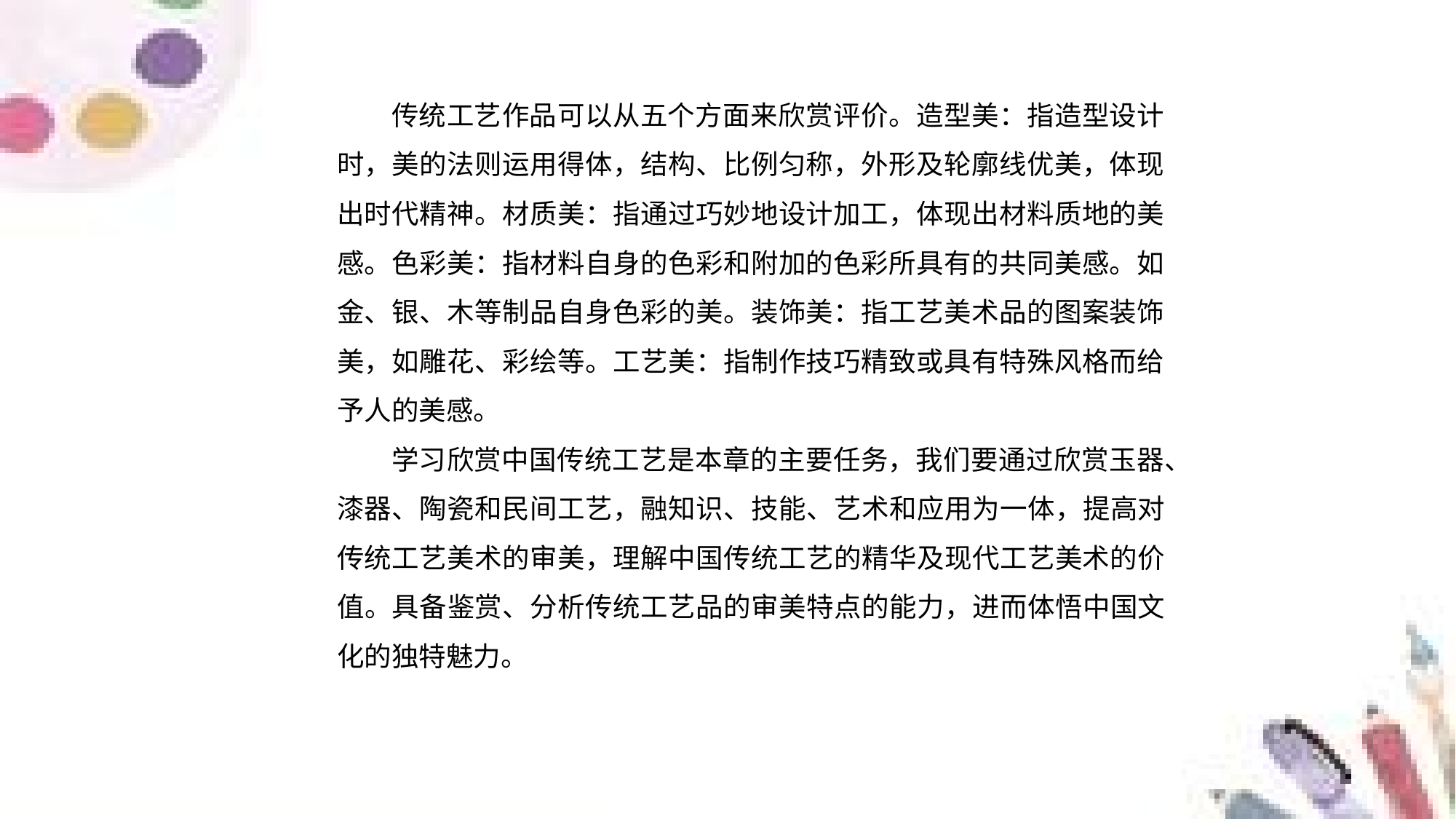

传统工艺作品可以从五个方面来欣赏评价。造型美：指造型设计时，美的法则运用得体，结构、比例匀称，外形及轮廓线优美，体现出时代精神。材质美：指通过巧妙地设计加工，体现出材料质地的美感。色彩美：指材料自身的色彩和附加的色彩所具有的共同美感。如金、银、木等制品自身色彩的美。装饰美：指工艺美术品的图案装饰美，如雕花、彩绘等。工艺美：指制作技巧精致或具有特殊风格而给予人的美感。
学习欣赏中国传统工艺是本章的主要任务，我们要通过欣赏玉器、漆器、陶瓷和民间工艺，融知识、技能、艺术和应用为一体，提高对传统工艺美术的审美，理解中国传统工艺的精华及现代工艺美术的价值。具备鉴赏、分析传统工艺品的审美特点的能力，进而体悟中国文化的独特魅力。
7